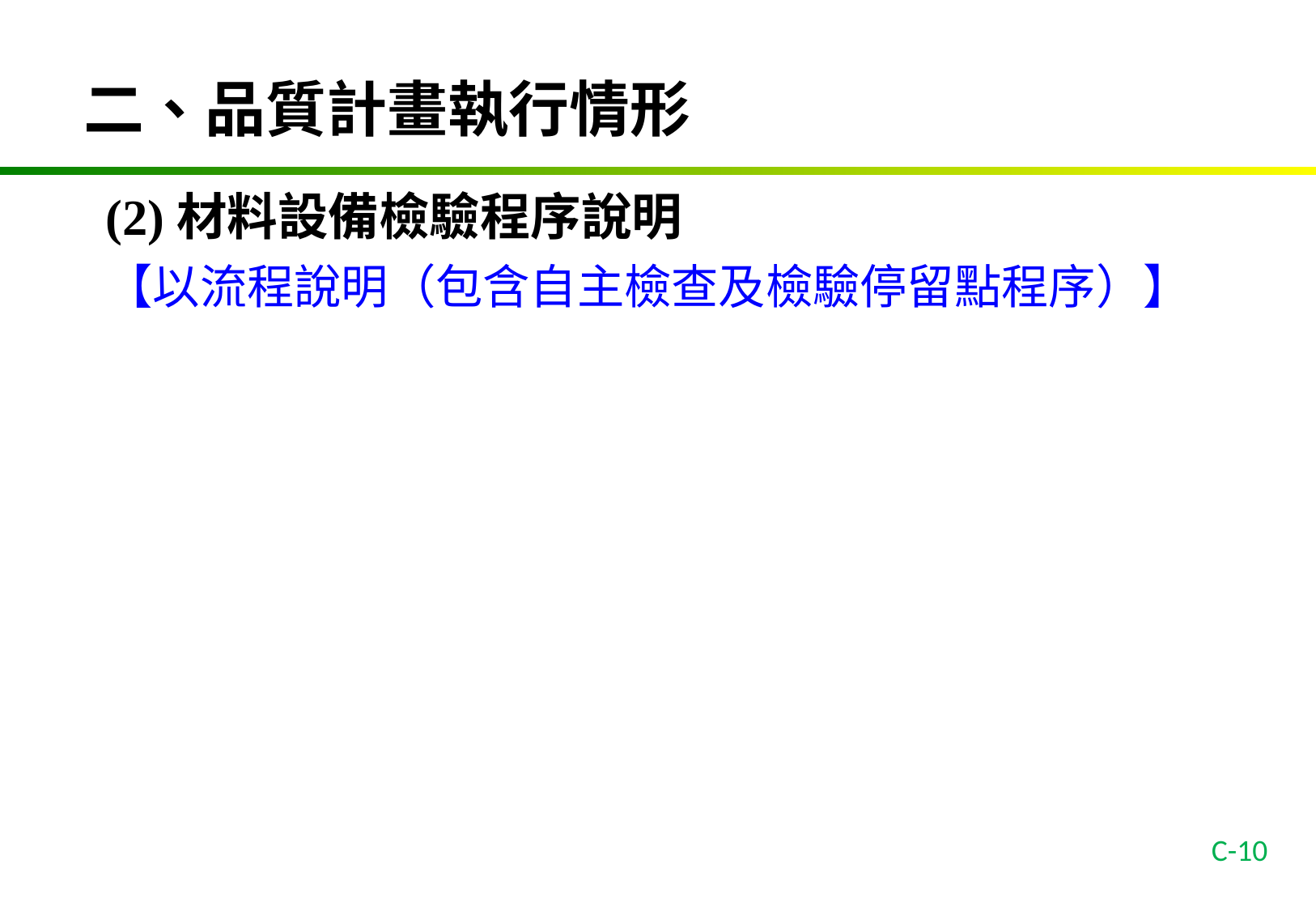

二、品質計畫執行情形

(2)材料設備檢驗程序說明
【以流程說明（包含自主檢查及檢驗停留點程序）】

C-10